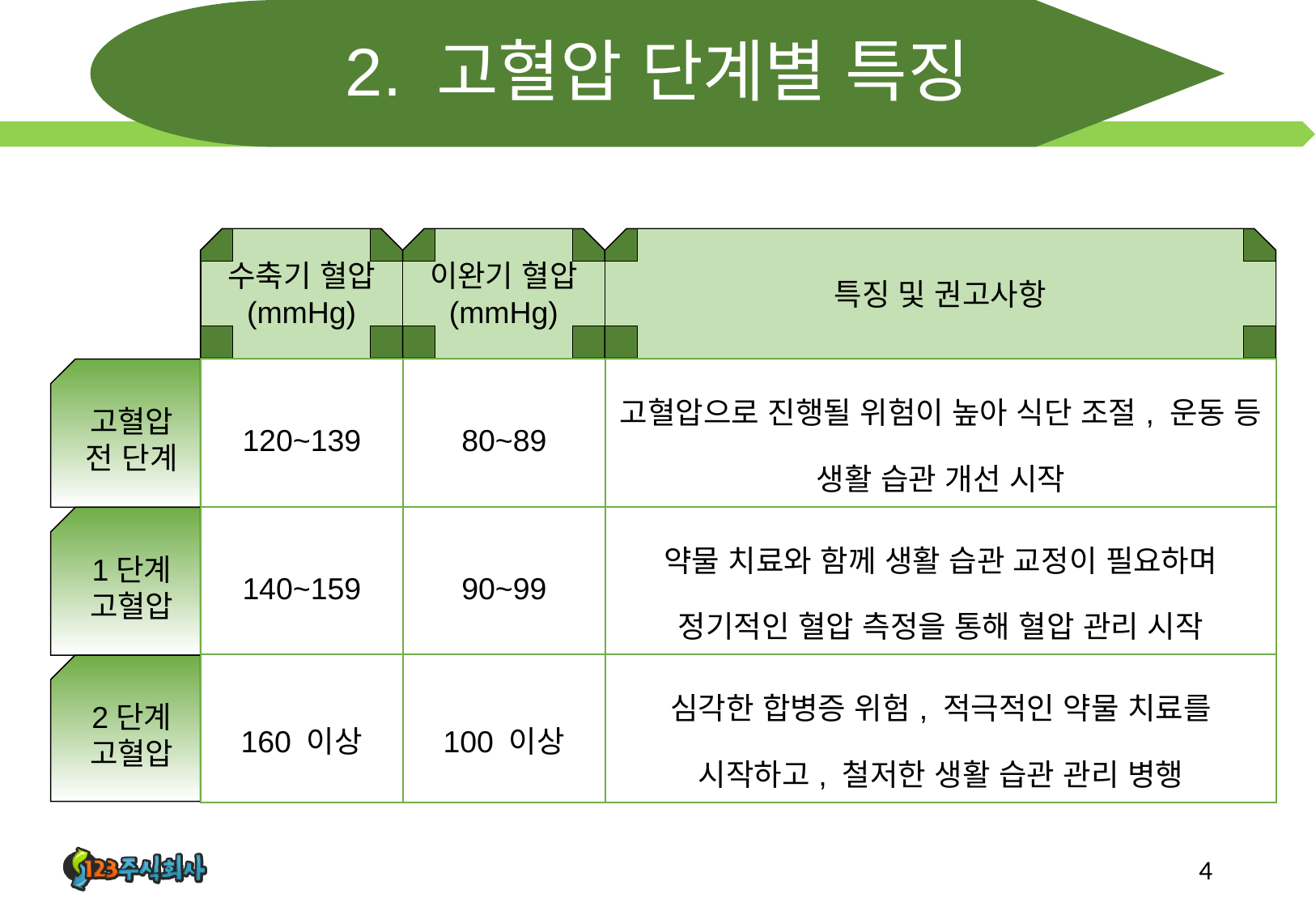

# 2. 고혈압 단계별 특징

수축기 혈압
(mmHg)

이완기 혈압
(mmHg)

특징 및 권고사항
| 120~139 | 80~89 | 고혈압으로 진행될 위험이 높아 식단 조절, 운동 등 생활 습관 개선 시작 |
| --- | --- | --- |
| 140~159 | 90~99 | 약물 치료와 함께 생활 습관 교정이 필요하며 정기적인 혈압 측정을 통해 혈압 관리 시작 |
| 160 이상 | 100 이상 | 심각한 합병증 위험, 적극적인 약물 치료를 시작하고, 철저한 생활 습관 관리 병행 |
고혈압
전 단계
1단계
고혈압
2단계
고혈압